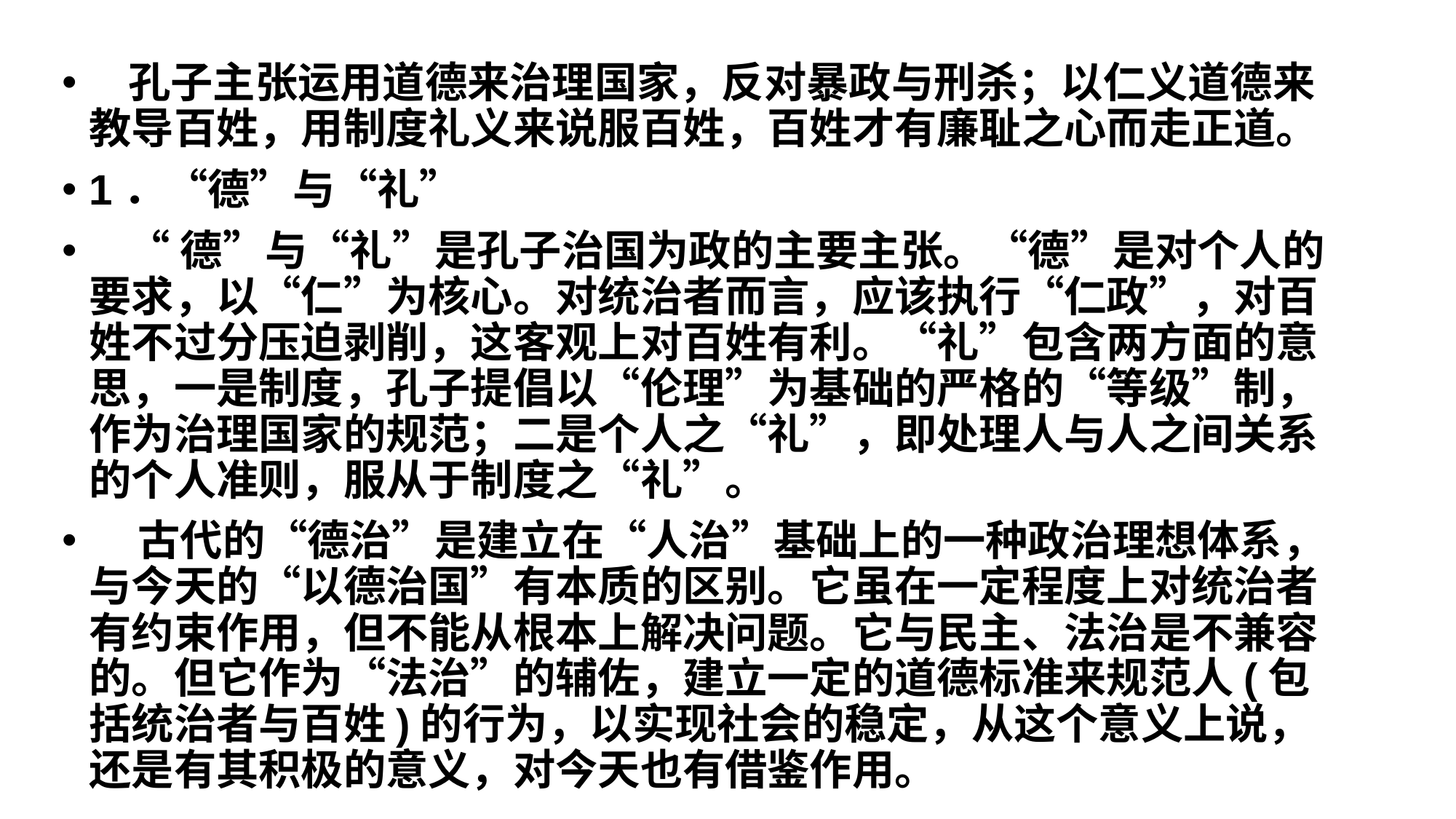

#
   孔子主张运用道德来治理国家，反对暴政与刑杀；以仁义道德来教导百姓，用制度礼义来说服百姓，百姓才有廉耻之心而走正道。
1．“德”与“礼”
    “德”与“礼”是孔子治国为政的主要主张。“德”是对个人的要求，以“仁”为核心。对统治者而言，应该执行“仁政”，对百姓不过分压迫剥削，这客观上对百姓有利。“礼”包含两方面的意思，一是制度，孔子提倡以“伦理”为基础的严格的“等级”制，作为治理国家的规范；二是个人之“礼”，即处理人与人之间关系的个人准则，服从于制度之“礼”。
    古代的“德治”是建立在“人治”基础上的一种政治理想体系，与今天的“以德治国”有本质的区别。它虽在一定程度上对统治者有约束作用，但不能从根本上解决问题。它与民主、法治是不兼容的。但它作为“法治”的辅佐，建立一定的道德标准来规范人(包括统治者与百姓)的行为，以实现社会的稳定，从这个意义上说，还是有其积极的意义，对今天也有借鉴作用。